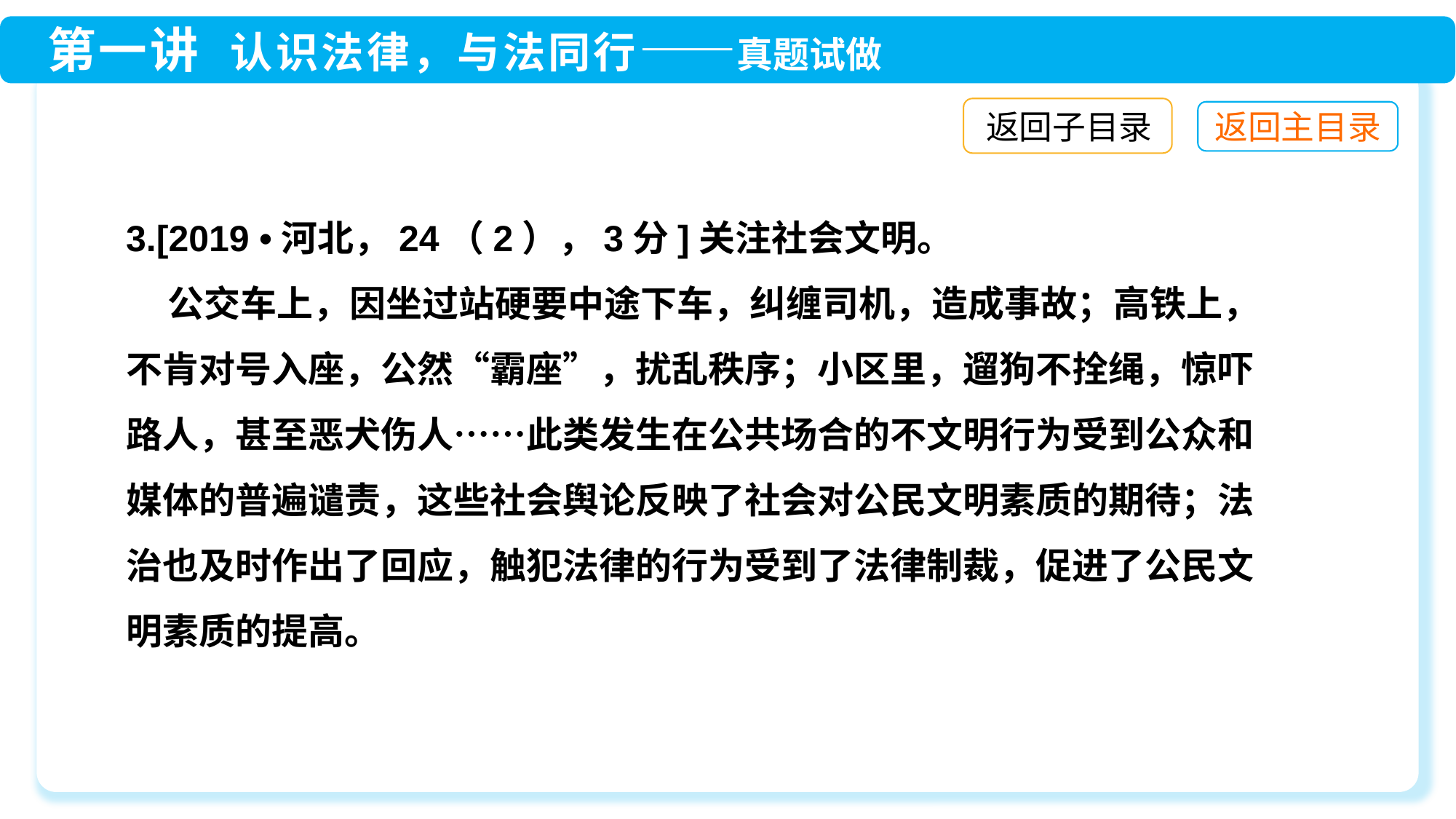

返回子目录

3.[2019 •河北，24（2），3分]关注社会文明。
    公交车上，因坐过站硬要中途下车，纠缠司机，造成事故；高铁上，不肯对号入座，公然“霸座”，扰乱秩序；小区里，遛狗不拴绳，惊吓路人，甚至恶犬伤人……此类发生在公共场合的不文明行为受到公众和媒体的普遍谴责，这些社会舆论反映了社会对公民文明素质的期待；法治也及时作出了回应，触犯法律的行为受到了法律制裁，促进了公民文明素质的提高。